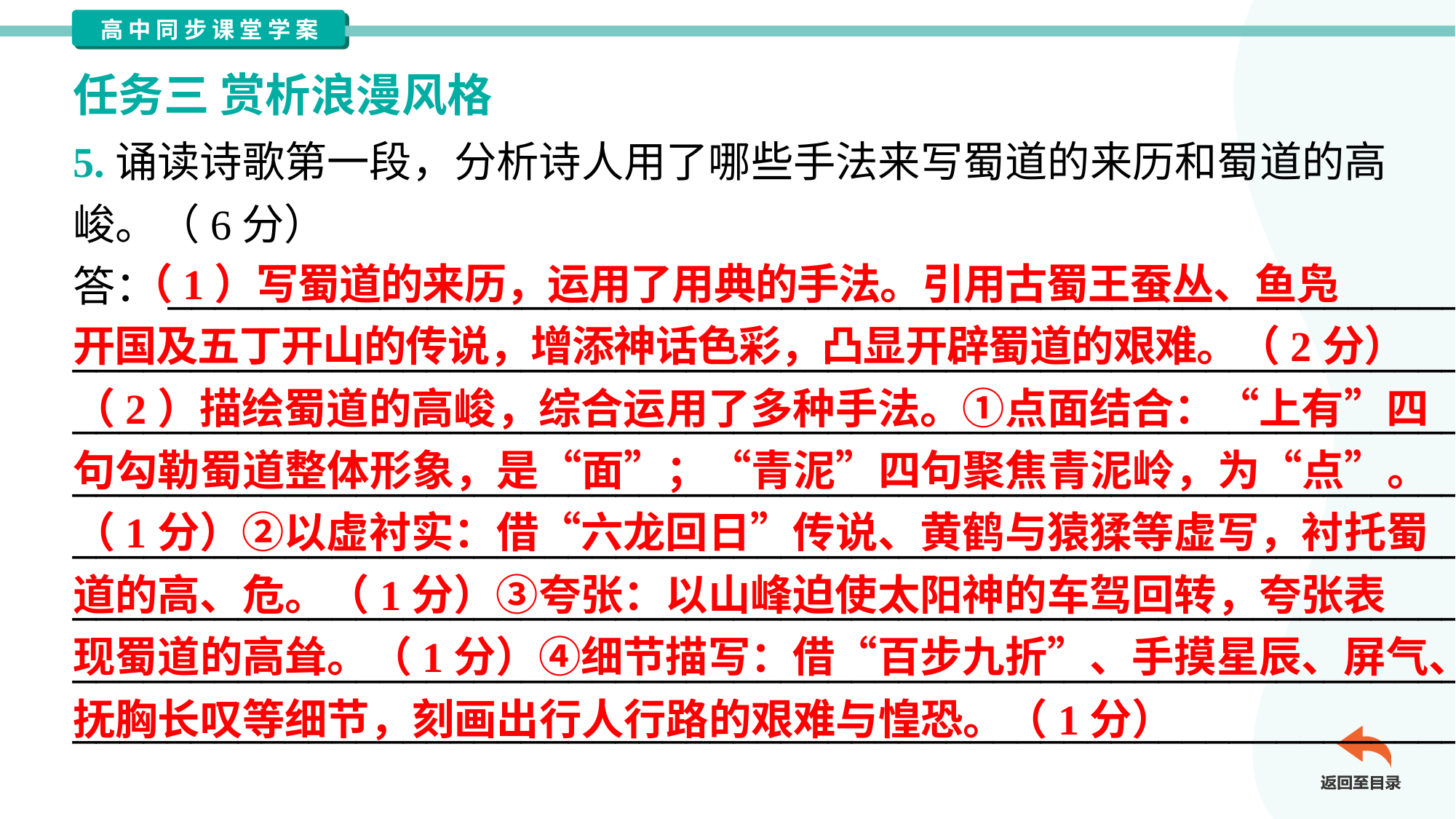

任务三 赏析浪漫风格
5.诵读诗歌第一段，分析诗人用了哪些手法来写蜀道的来历和蜀道的高
峻。（6分）
答：_________________________________________________________
_____________________________________________________________
_____________________________________________________________
_____________________________________________________________
_____________________________________________________________
_____________________________________________________________
_____________________________________________________________
_____________________________________________________________
     （1）写蜀道的来历，运用了用典的手法。引用古蜀王蚕丛、鱼凫
开国及五丁开山的传说，增添神话色彩，凸显开辟蜀道的艰难。（2分）
（2）描绘蜀道的高峻，综合运用了多种手法。①点面结合：“上有”四
句勾勒蜀道整体形象，是“面”；“青泥”四句聚焦青泥岭，为“点”。
（1分）②以虚衬实：借“六龙回日”传说、黄鹤与猿猱等虚写，衬托蜀
道的高、危。（1分）③夸张：以山峰迫使太阳神的车驾回转，夸张表
现蜀道的高耸。（1分）④细节描写：借“百步九折”、手摸星辰、屏气、
抚胸长叹等细节，刻画出行人行路的艰难与惶恐。（1分）